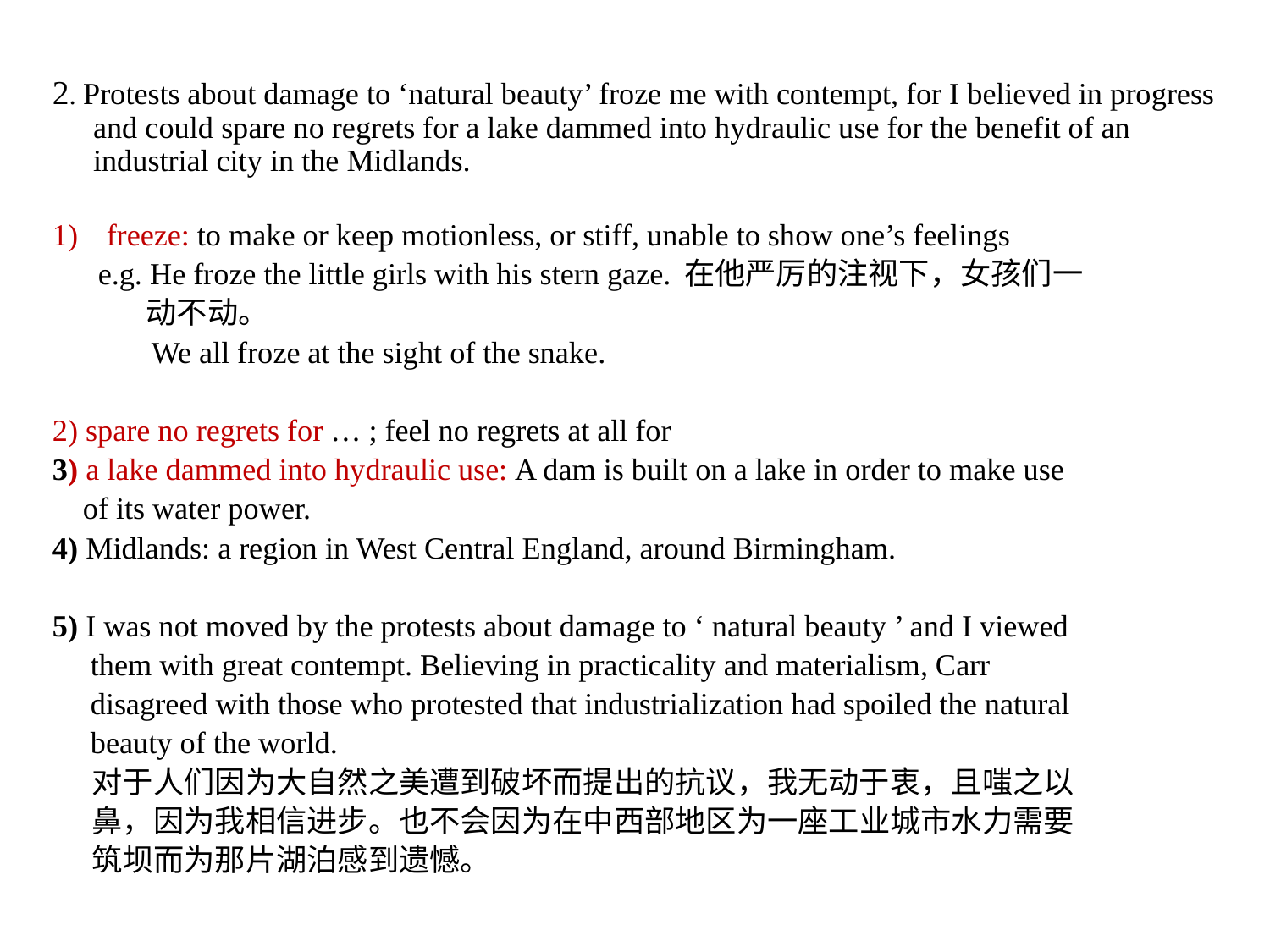

2. Protests about damage to ‘natural beauty’ froze me with contempt, for I believed in progress and could spare no regrets for a lake dammed into hydraulic use for the benefit of an industrial city in the Midlands.

freeze: to make or keep motionless, or stiff, unable to show one’s feelings
      e.g. He froze the little girls with his stern gaze. 在他严厉的注视下，女孩们一
             动不动。
             We all froze at the sight of the snake.

2) spare no regrets for … ; feel no regrets at all for
3) a lake dammed into hydraulic use: A dam is built on a lake in order to make use
    of its water power.
4) Midlands: a region in West Central England, around Birmingham.

5) I was not moved by the protests about damage to ‘ natural beauty ’ and I viewed
     them with great contempt. Believing in practicality and materialism, Carr
     disagreed with those who protested that industrialization had spoiled the natural
     beauty of the world.
     对于人们因为大自然之美遭到破坏而提出的抗议，我无动于衷，且嗤之以
     鼻，因为我相信进步。也不会因为在中西部地区为一座工业城市水力需要
     筑坝而为那片湖泊感到遗憾。